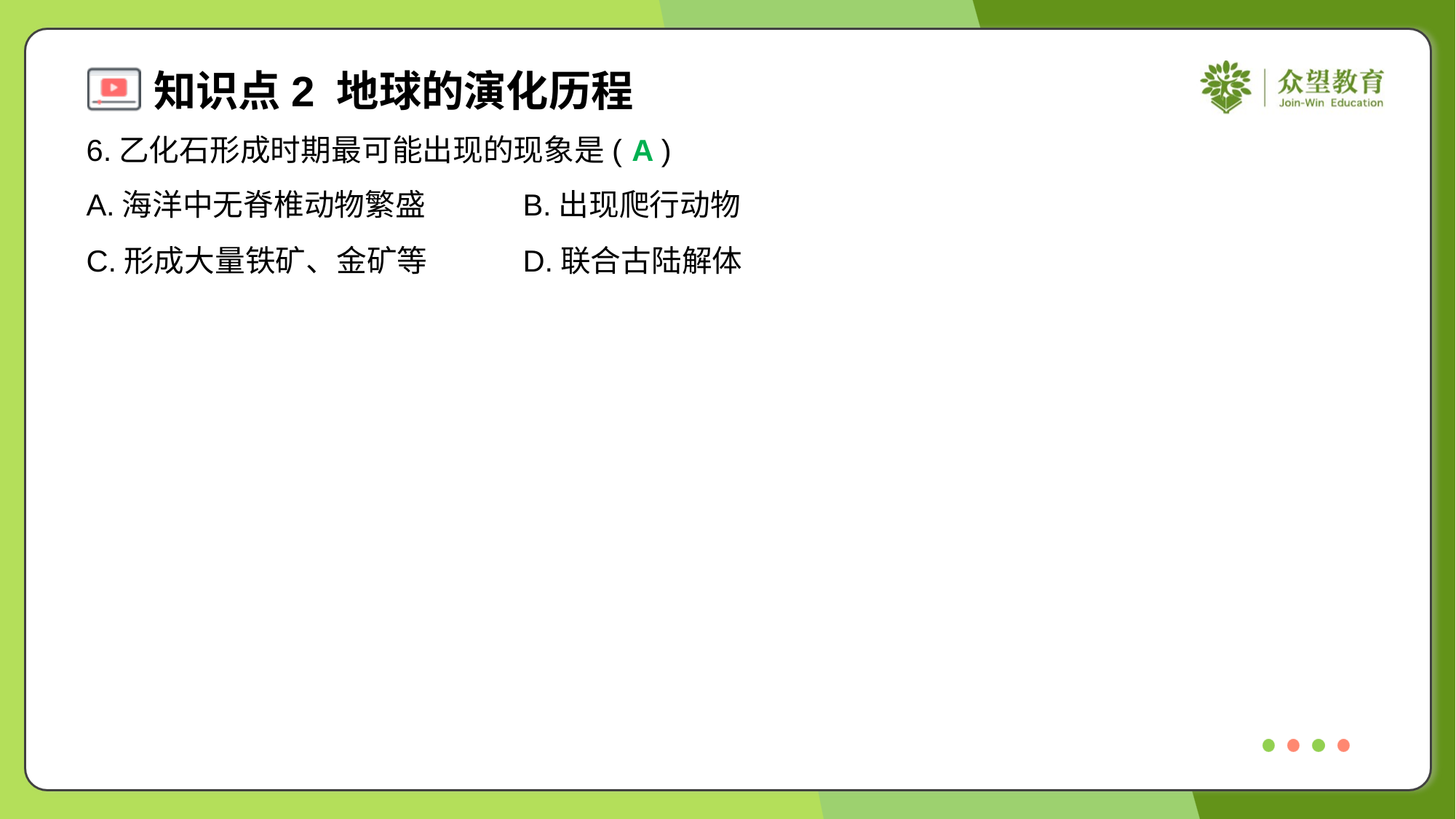

6.乙化石形成时期最可能出现的现象是(     )
A
A.海洋中无脊椎动物繁盛	B.出现爬行动物
C.形成大量铁矿、金矿等	D.联合古陆解体